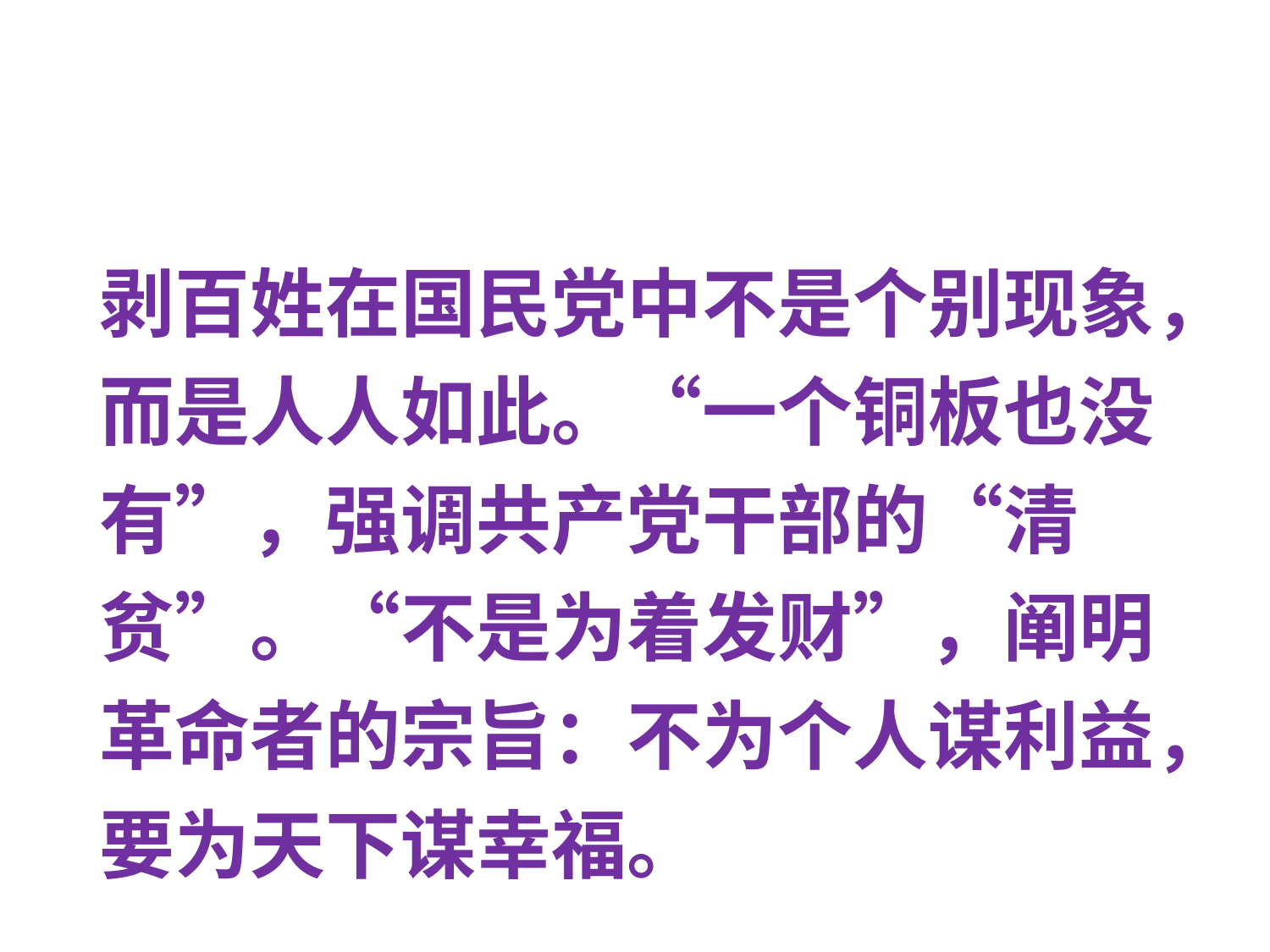

剥百姓在国民党中不是个别现象，而是人人如此。“一个铜板也没有”，强调共产党干部的“清贫”。“不是为着发财”，阐明革命者的宗旨：不为个人谋利益，要为天下谋幸福。